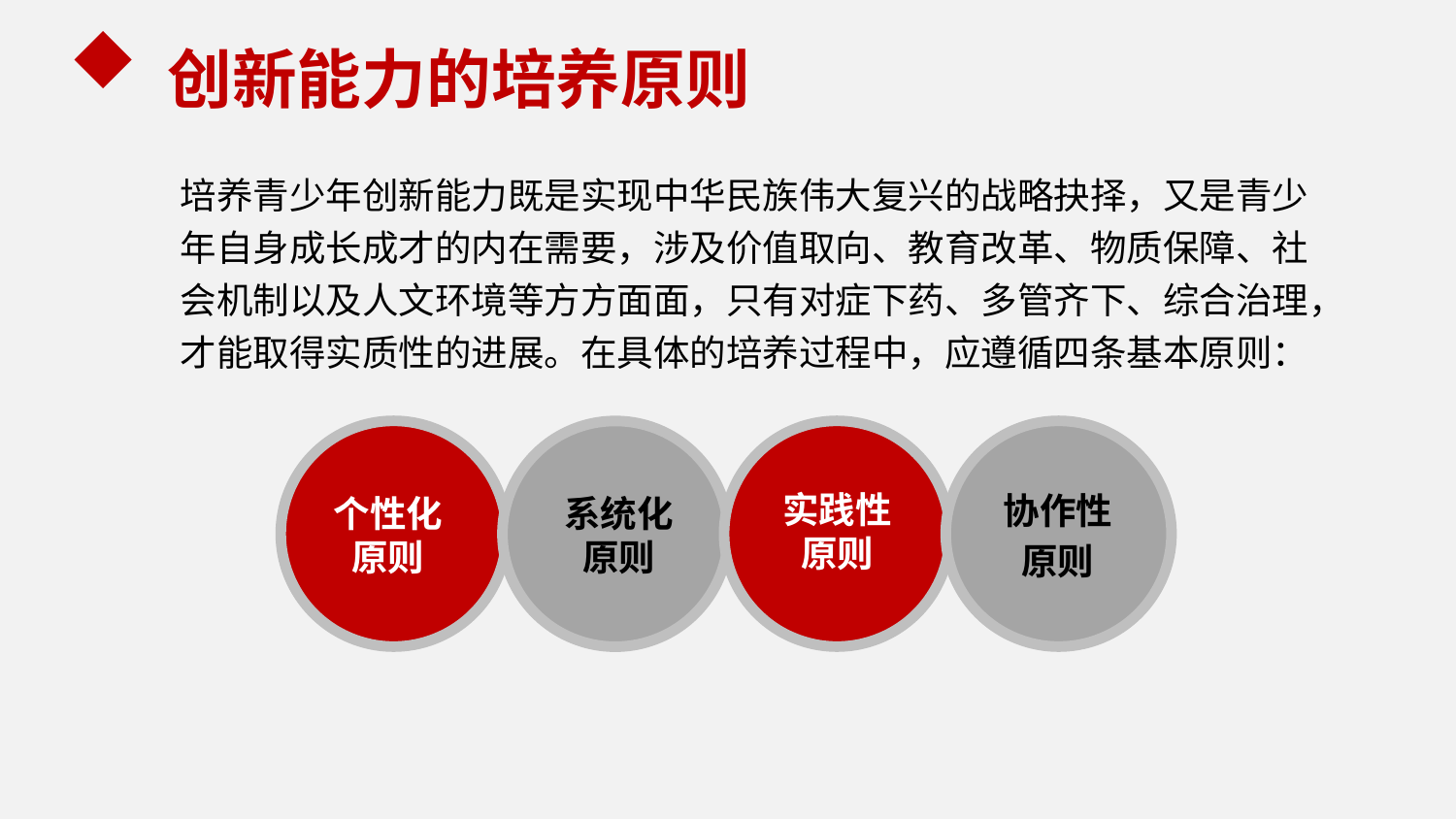

创新能力的培养原则
培养青少年创新能力既是实现中华民族伟大复兴的战略抉择，又是青少年自身成长成才的内在需要，涉及价值取向、教育改革、物质保障、社会机制以及人文环境等方方面面，只有对症下药、多管齐下、综合治理，才能取得实质性的进展。在具体的培养过程中，应遵循四条基本原则：

个性化原则

实践性原则

协作性
原则

系统化原则